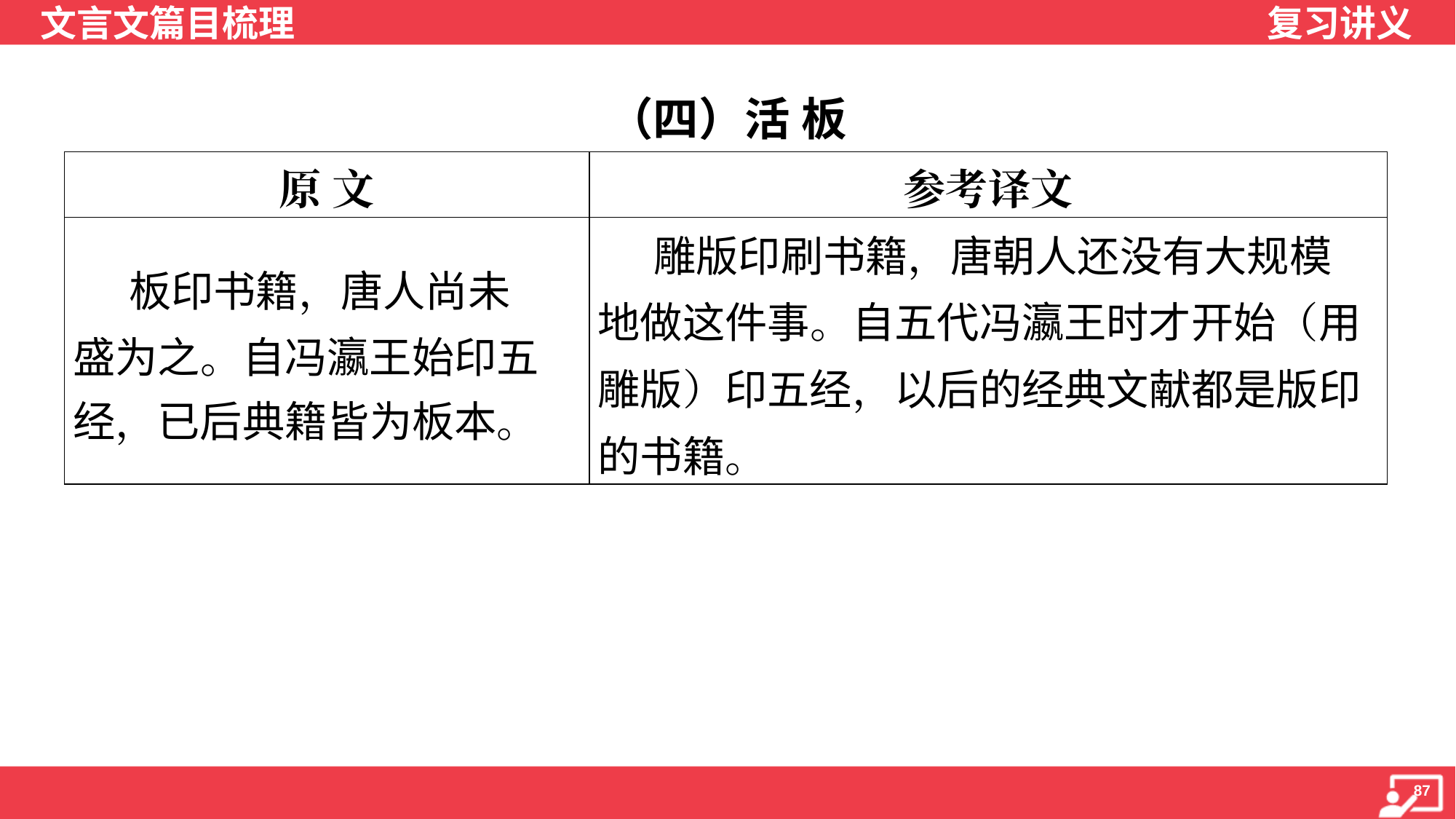

（四）活 板
| 原 文 | 参考译文 |
| --- | --- |
| 板印书籍，唐人尚未 盛为之。自冯瀛王始印五 经，已后典籍皆为板本。 | 雕版印刷书籍，唐朝人还没有大规模 地做这件事。自五代冯瀛王时才开始（用雕版）印五经，以后的经典文献都是版印的书籍。 |